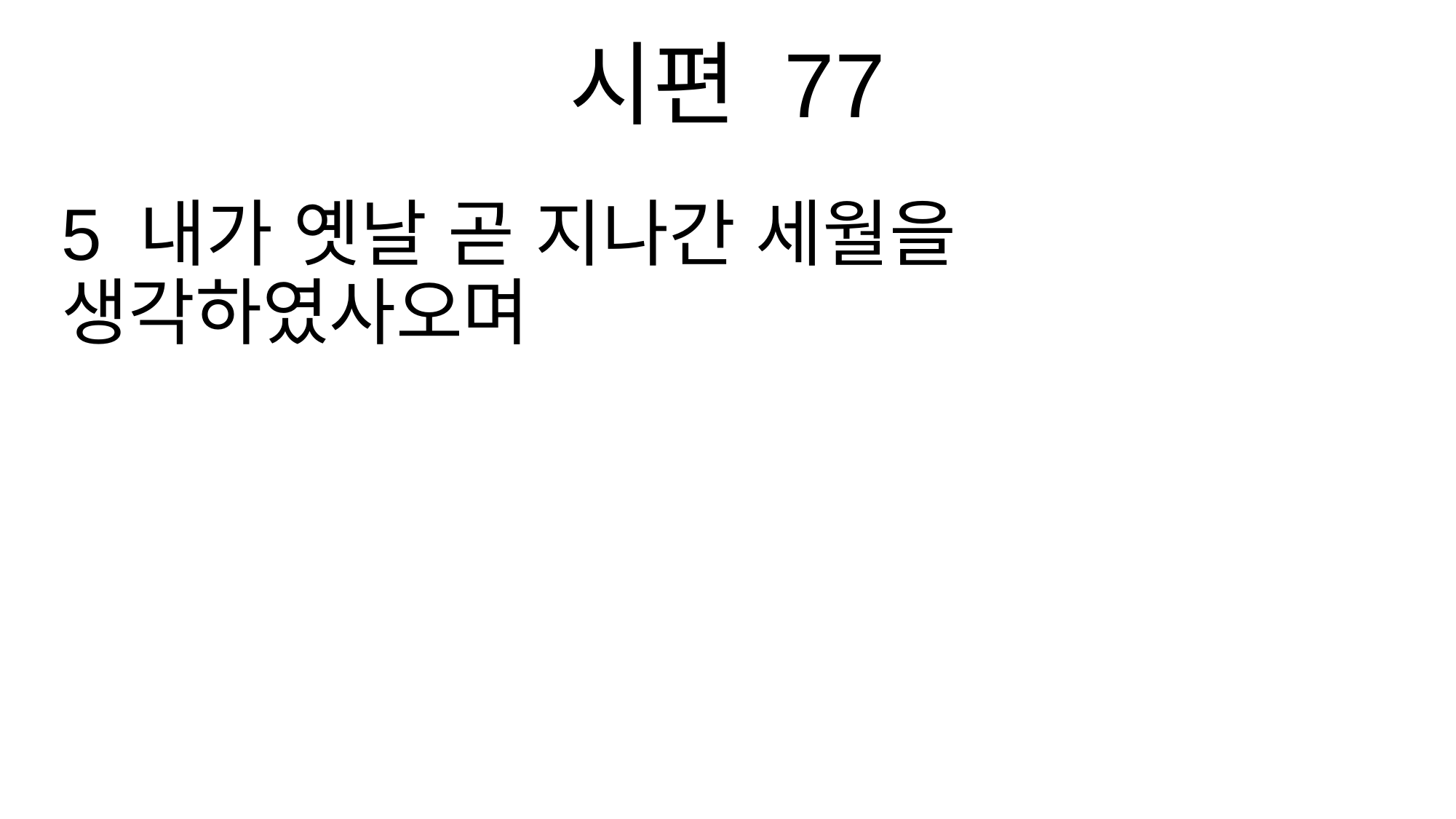

시편 77
5 내가 옛날 곧 지나간 세월을 생각하였사오며